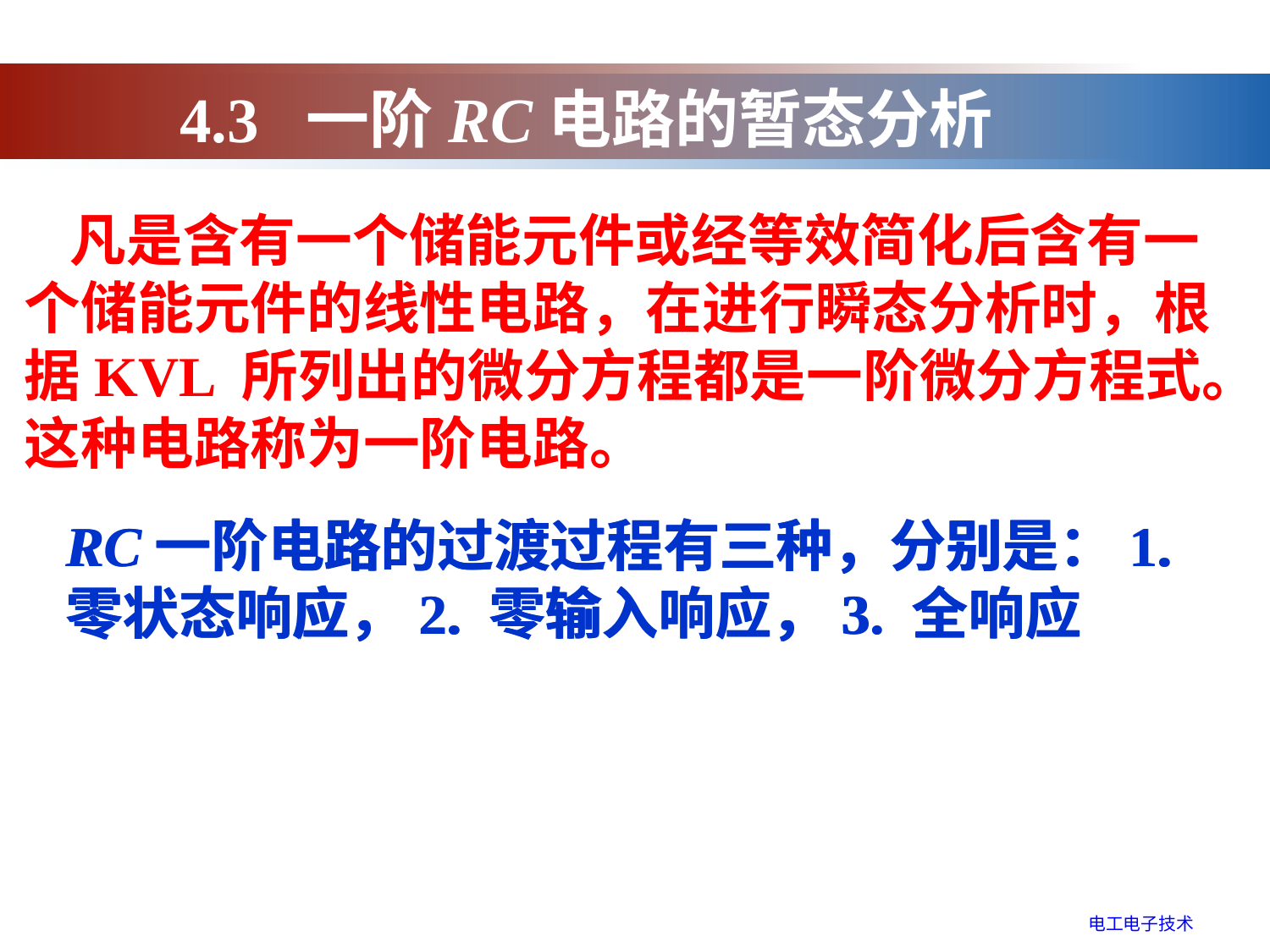

4.3  一阶RC电路的暂态分析
   凡是含有一个储能元件或经等效简化后含有一个储能元件的线性电路，在进行瞬态分析时，根据KVL 所列出的微分方程都是一阶微分方程式。这种电路称为一阶电路。
RC一阶电路的过渡过程有三种，分别是：1.零状态响应，2. 零输入响应，3. 全响应
RC一阶电路的过渡过程有三种，分别是：1.零状态响应，2. 零输入响应，3. 全响应
电工电子技术